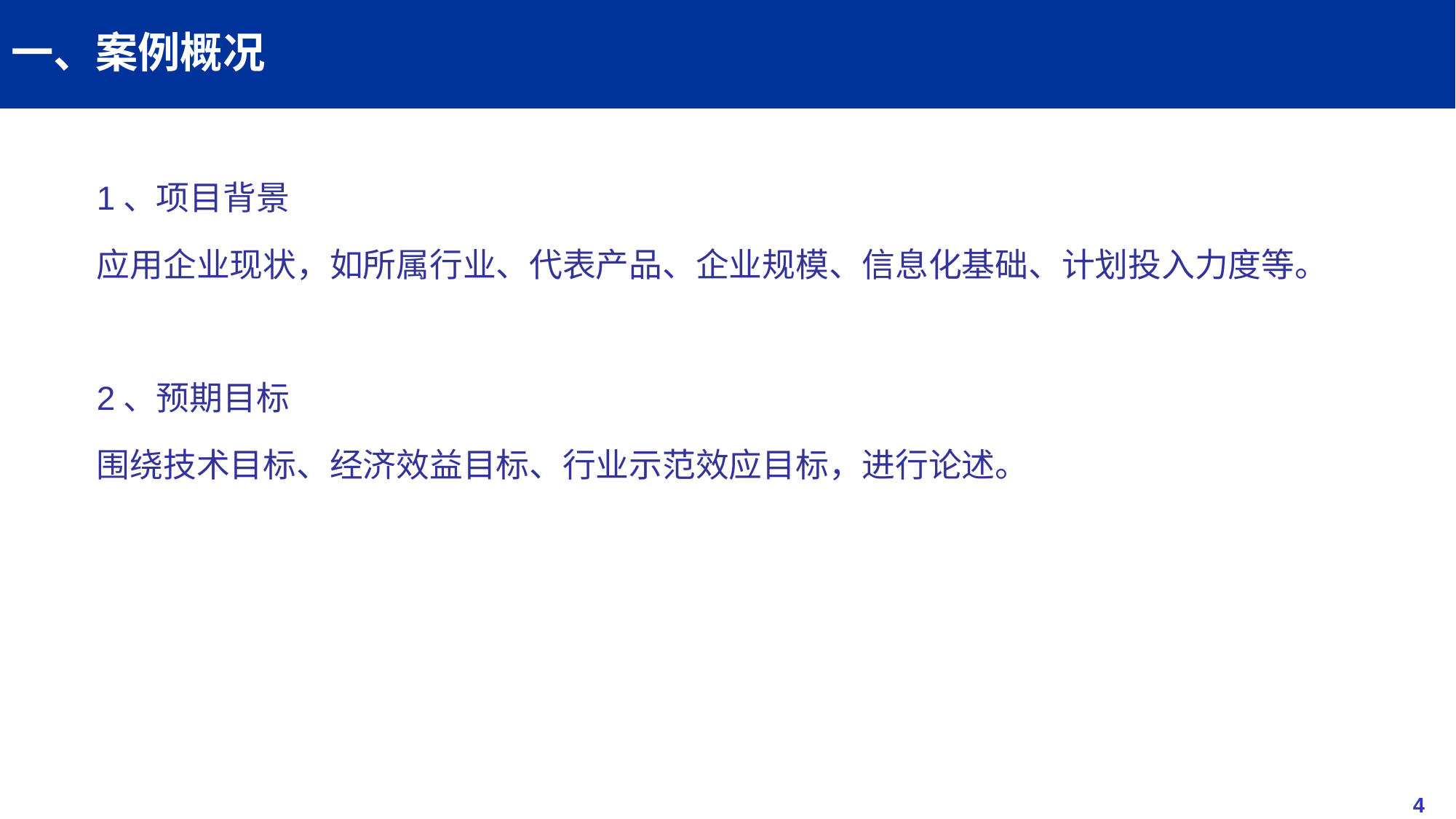

# 一、案例概况
1、项目背景
应用企业现状，如所属行业、代表产品、企业规模、信息化基础、计划投入力度等。

2、预期目标
围绕技术目标、经济效益目标、行业示范效应目标，进行论述。